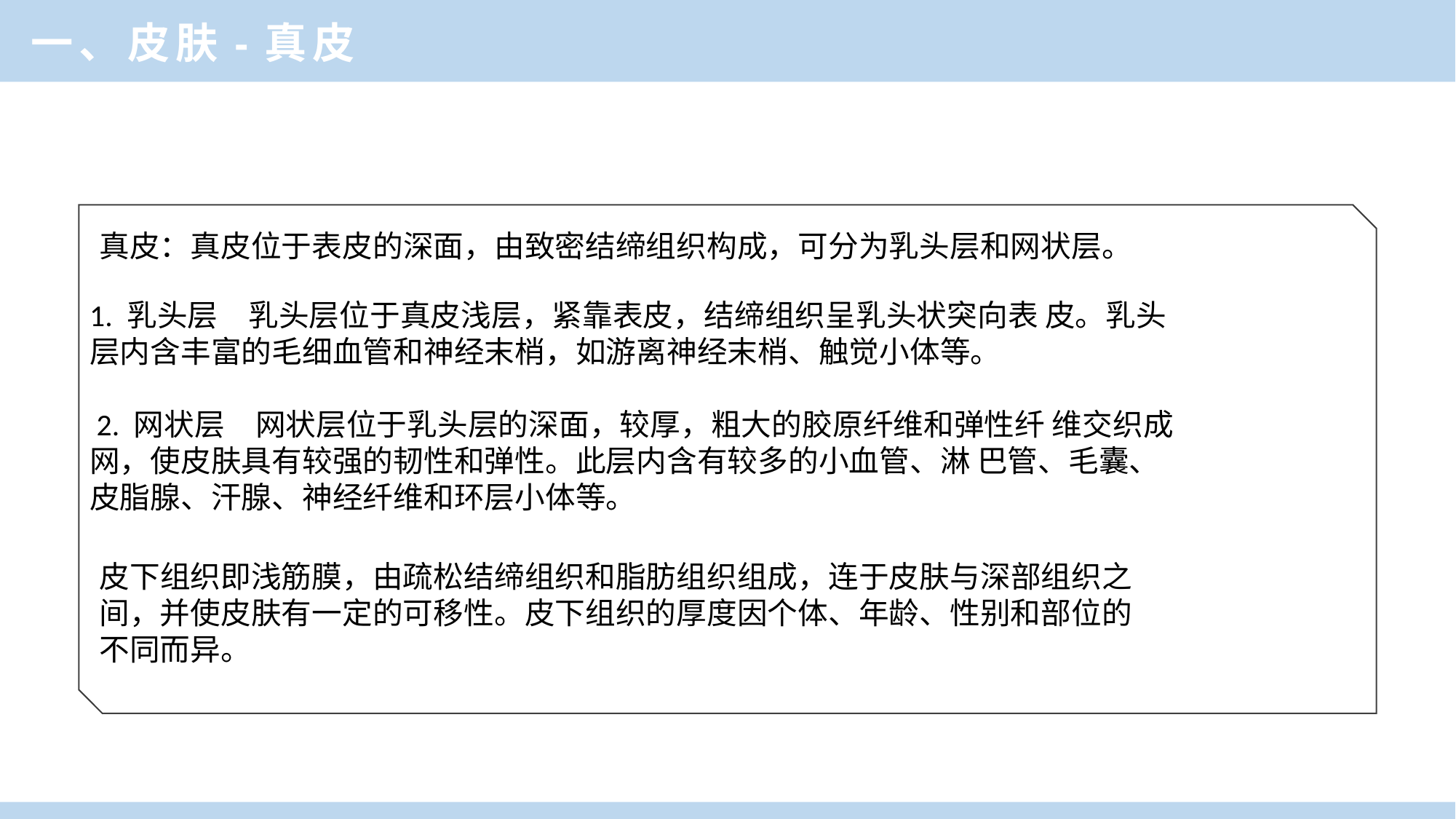

一、皮肤-真皮

真皮：真皮位于表皮的深面，由致密结缔组织构成，可分为乳头层和网状层。

1. 乳头层　乳头层位于真皮浅层，紧靠表皮，结缔组织呈乳头状突向表 皮。乳头层内含丰富的毛细血管和神经末梢，如游离神经末梢、触觉小体等。

 2. 网状层　网状层位于乳头层的深面，较厚，粗大的胶原纤维和弹性纤 维交织成网，使皮肤具有较强的韧性和弹性。此层内含有较多的小血管、淋 巴管、毛囊、皮脂腺、汗腺、神经纤维和环层小体等。

皮下组织即浅筋膜，由疏松结缔组织和脂肪组织组成，连于皮肤与深部组织之间，并使皮肤有一定的可移性。皮下组织的厚度因个体、年龄、性别和部位的不同而异。